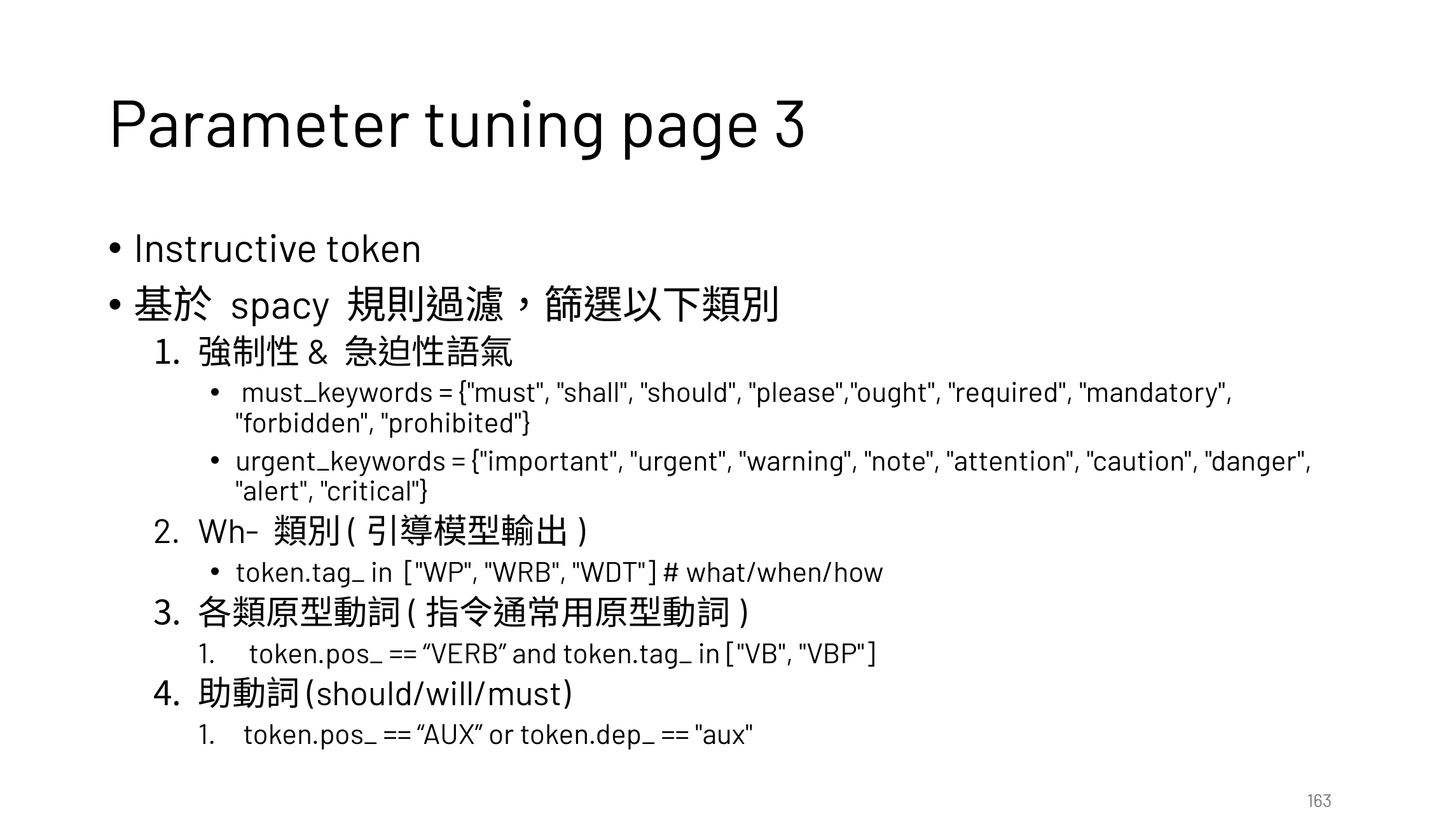

# Parameter tuning page 3
Instructive token
基於 spacy 規則過濾，篩選以下類別
強制性& 急迫性語氣
 must_keywords = {"must", "shall", "should", "please","ought", "required", "mandatory", "forbidden", "prohibited"}
urgent_keywords = {"important", "urgent", "warning", "note", "attention", "caution", "danger", "alert", "critical"}
Wh- 類別(引導模型輸出)
token.tag_ in  ["WP", "WRB", "WDT"] # what/when/how
各類原型動詞(指令通常用原型動詞)
 token.pos_ == “VERB” and token.tag_ in ["VB", "VBP"]
助動詞(should/will/must)
token.pos_ == “AUX” or token.dep_ == "aux"

163